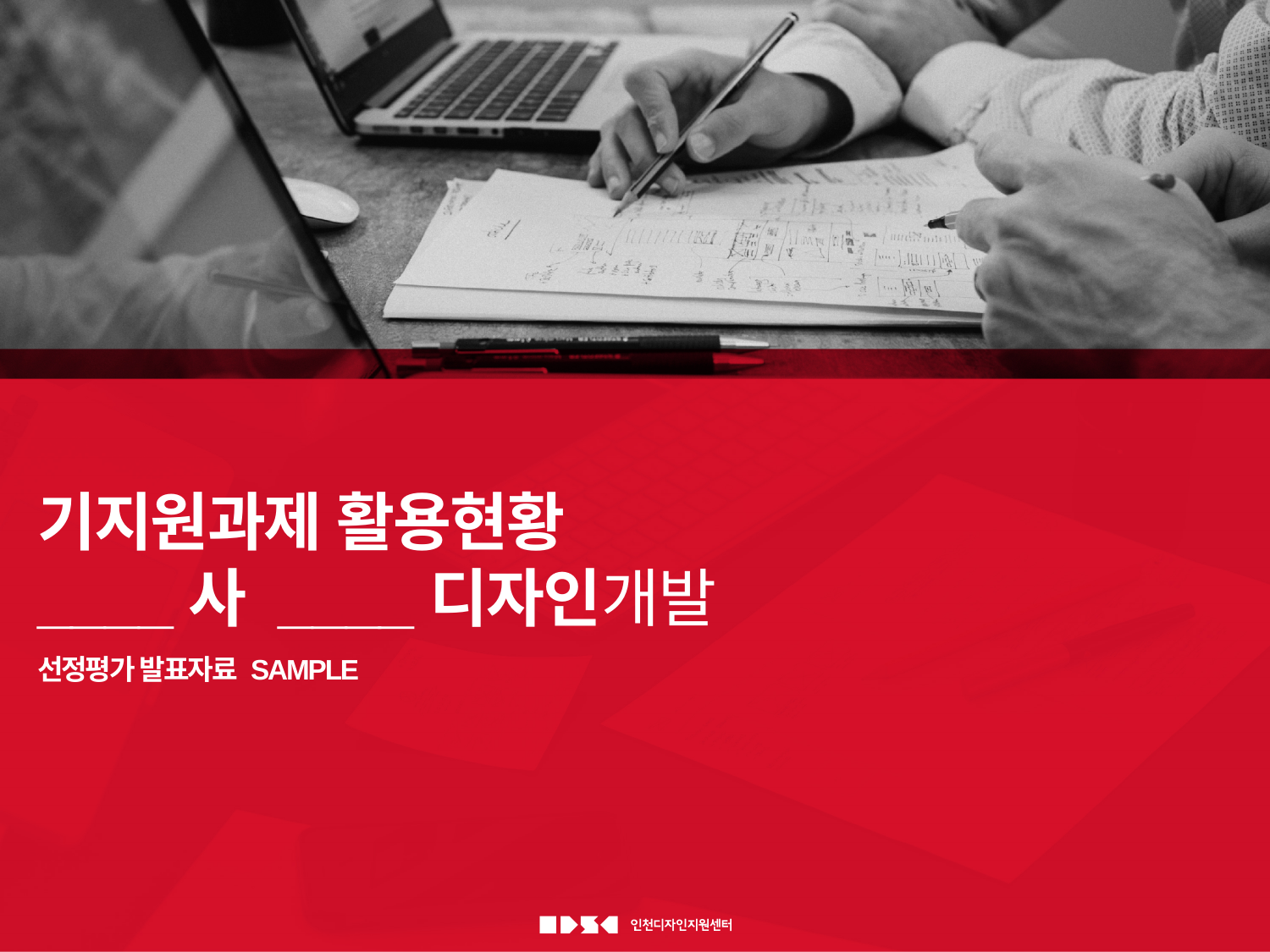

기지원과제 활용현황
____사 ____디자인개발
선정평가 발표자료 SAMPLE